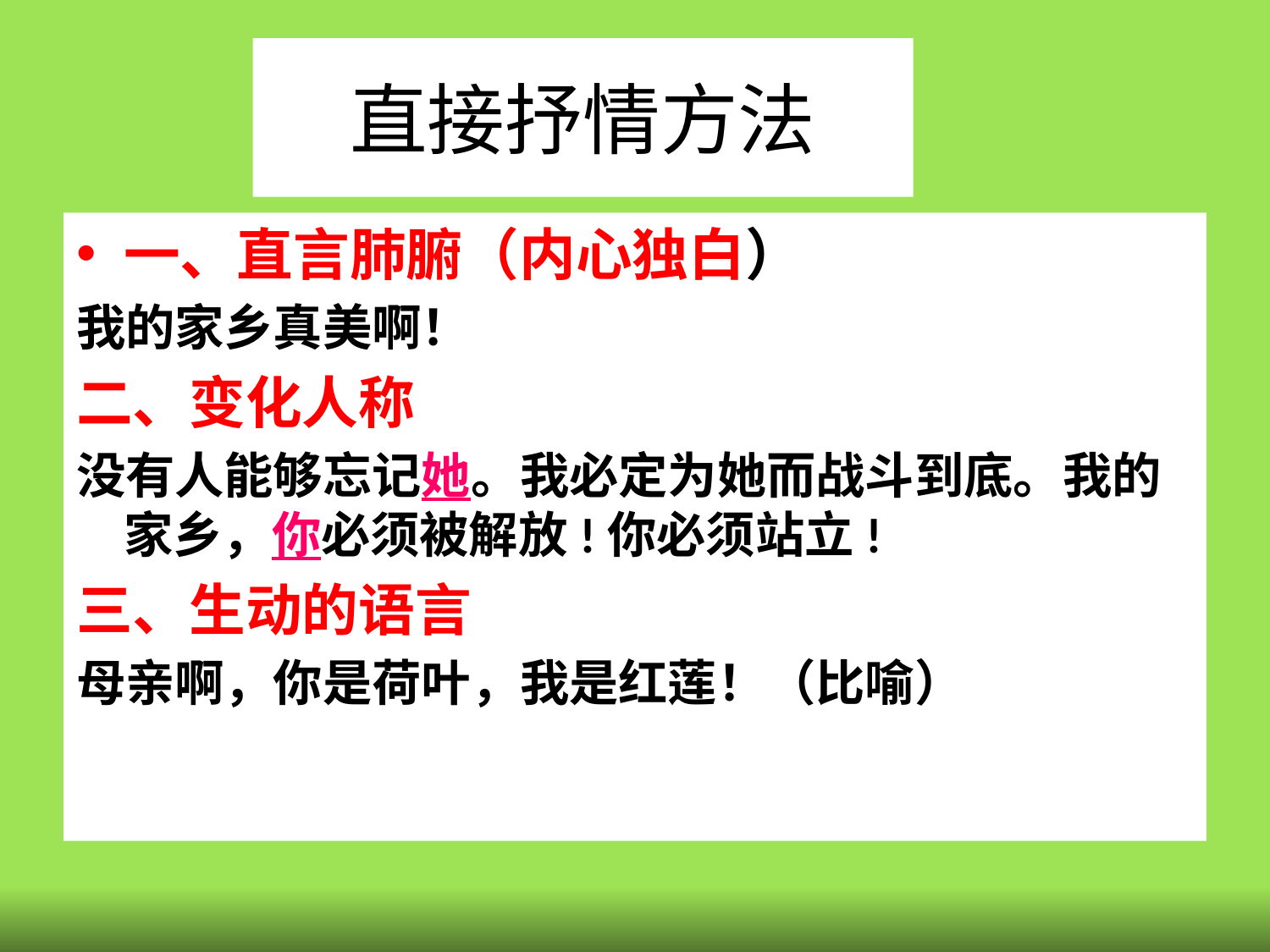

# 直接抒情方法
一、直言肺腑（内心独白）
我的家乡真美啊！
二、变化人称
没有人能够忘记她。我必定为她而战斗到底。我的家乡，你必须被解放!你必须站立!
三、生动的语言
母亲啊，你是荷叶，我是红莲！（比喻）